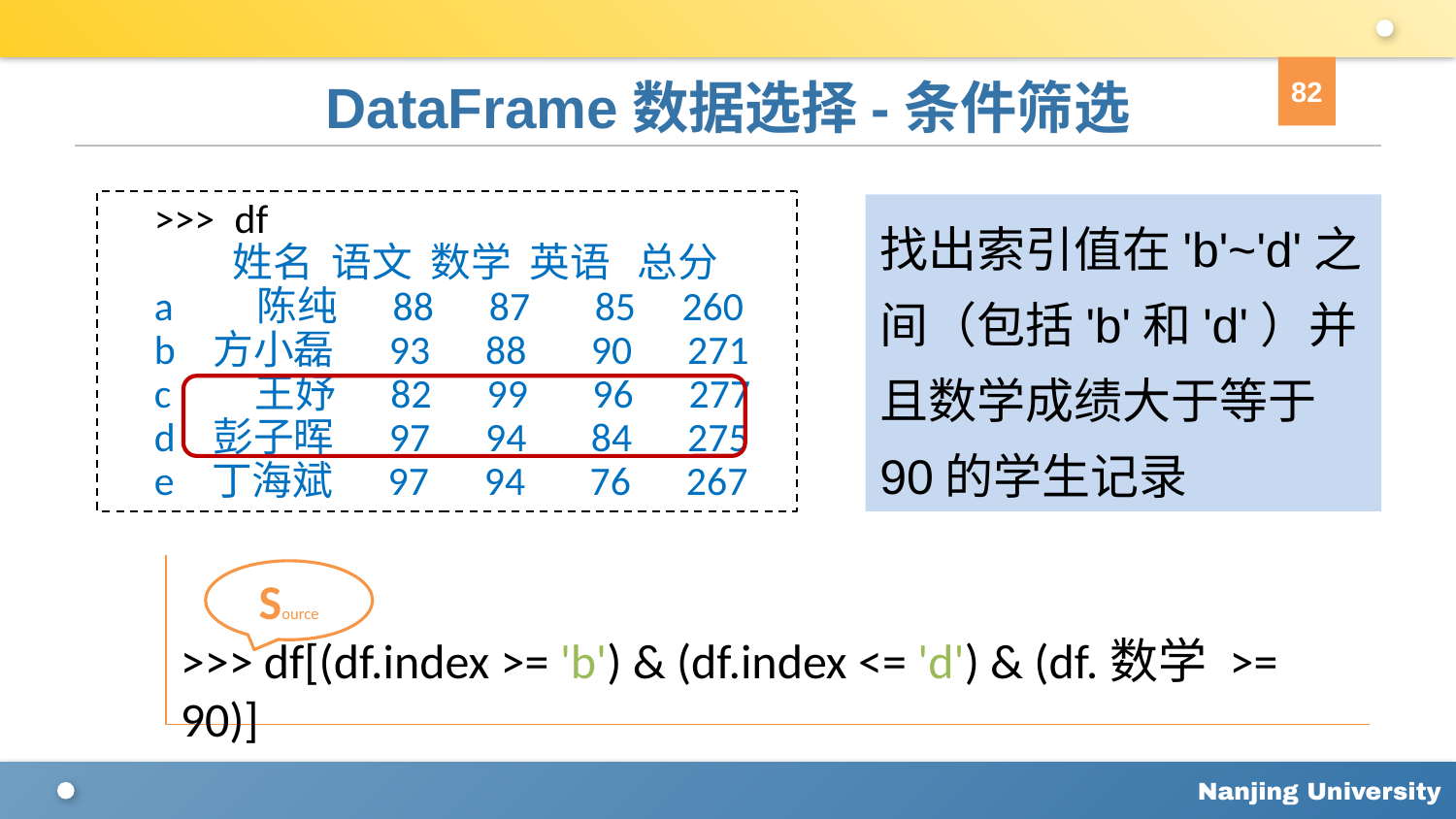

82
# DataFrame数据选择-条件筛选
>>> df
  姓名  语文  数学  英语   总分
a        陈纯     88      87       85     260
b   方小磊     93      88       90      271
c        王妤     82      99       96      277
d   彭子晖     97      94       84      275
e   丁海斌     97      94       76      267
找出索引值在'b'~'d'之间（包括'b'和'd'）并且数学成绩大于等于90的学生记录

>>> df[(df.index >= 'b') & (df.index <= 'd') & (df.数学 >= 90)]
Source